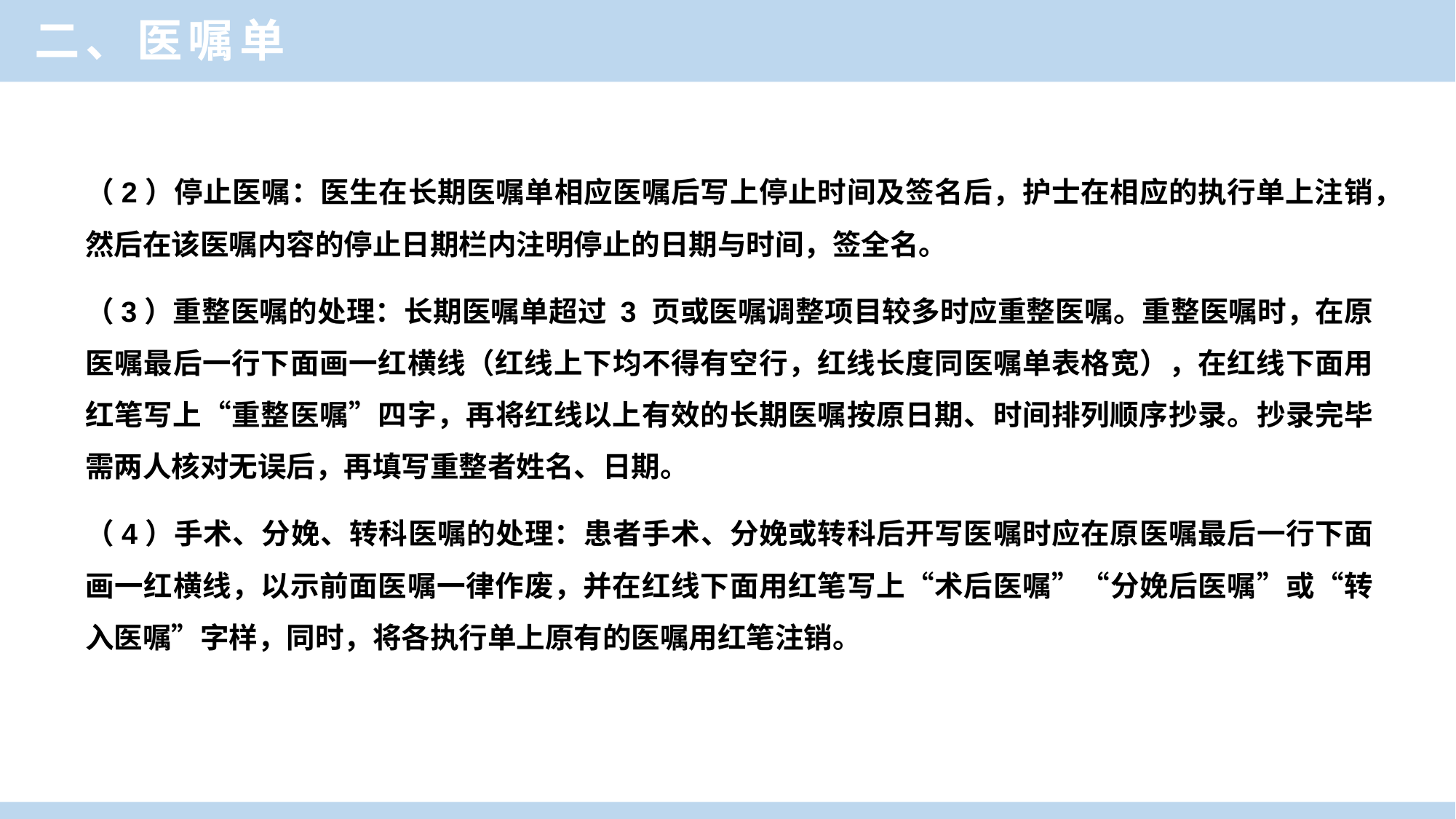

二、医嘱单
（2）停止医嘱：医生在长期医嘱单相应医嘱后写上停止时间及签名后，护士在相应的执行单上注销，然后在该医嘱内容的停止日期栏内注明停止的日期与时间，签全名。
（3）重整医嘱的处理：长期医嘱单超过 3 页或医嘱调整项目较多时应重整医嘱。重整医嘱时，在原医嘱最后一行下面画一红横线（红线上下均不得有空行，红线长度同医嘱单表格宽），在红线下面用红笔写上“重整医嘱”四字，再将红线以上有效的长期医嘱按原日期、时间排列顺序抄录。抄录完毕需两人核对无误后，再填写重整者姓名、日期。
（4）手术、分娩、转科医嘱的处理：患者手术、分娩或转科后开写医嘱时应在原医嘱最后一行下面画一红横线，以示前面医嘱一律作废，并在红线下面用红笔写上“术后医嘱”“分娩后医嘱”或“转入医嘱”字样，同时，将各执行单上原有的医嘱用红笔注销。